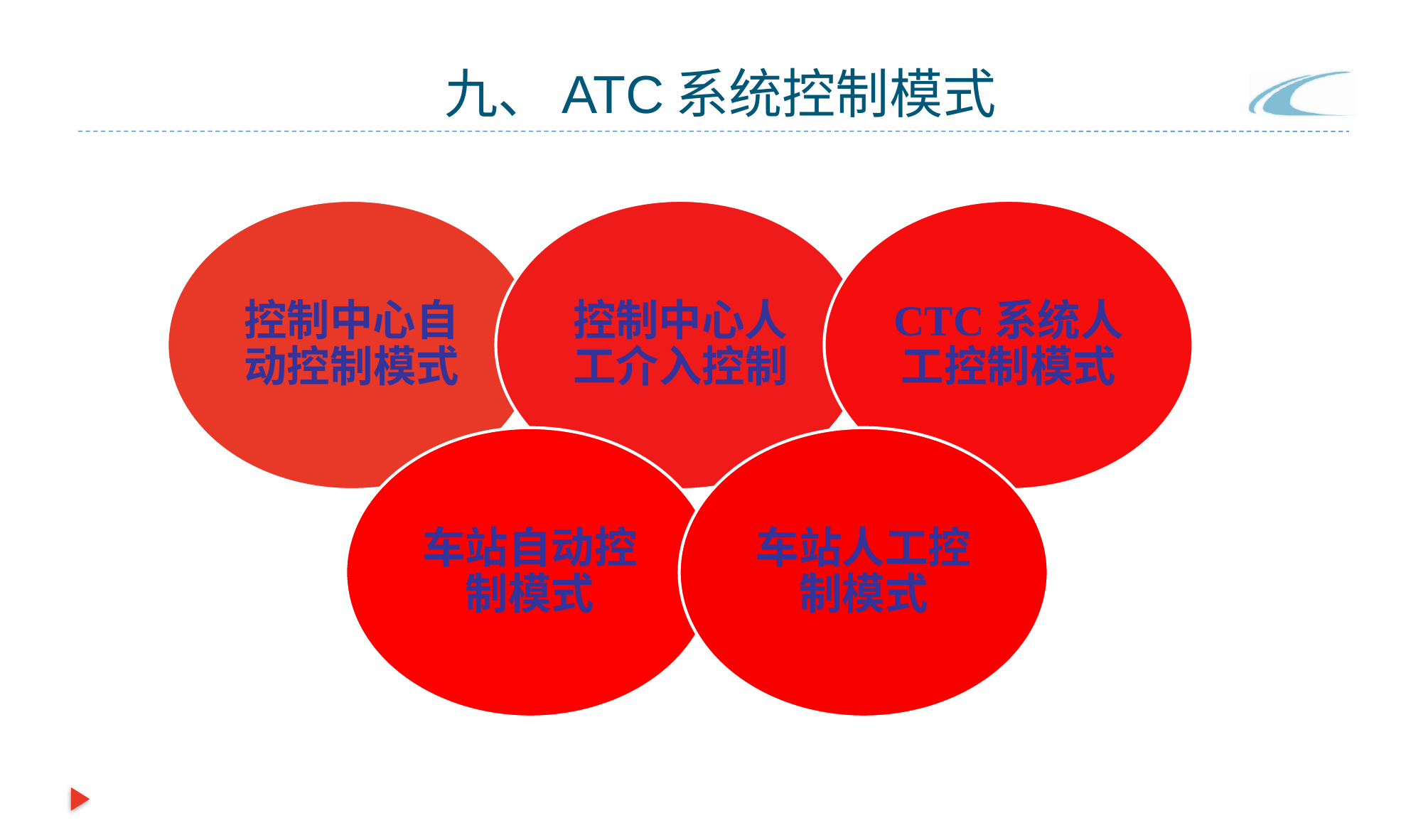

# 九、ATC系统控制模式

控制中心自动控制模式

控制中心人工介入控制

CTC系统人工控制模式

车站自动控制模式

车站人工控制模式